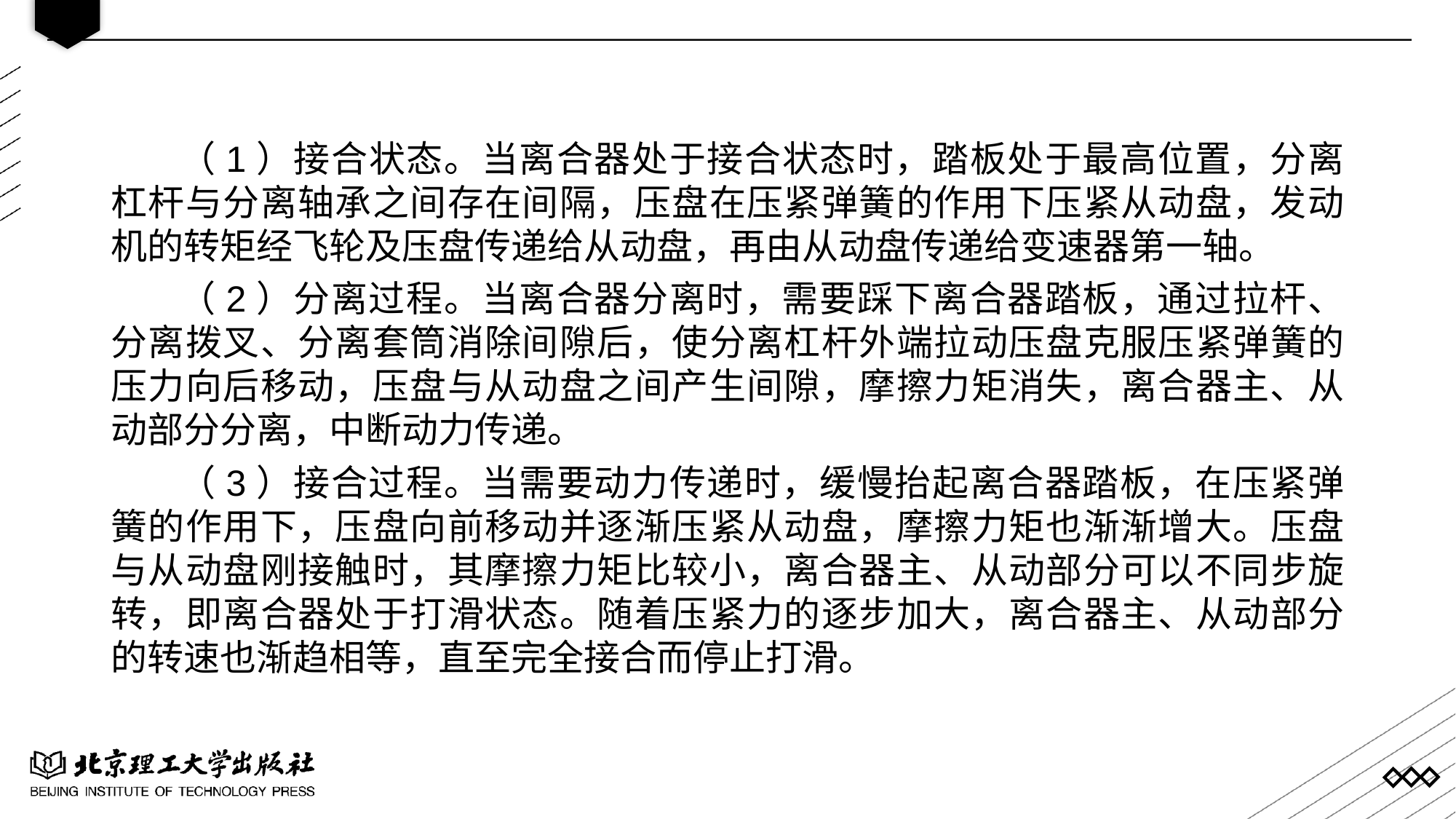

（1）接合状态。当离合器处于接合状态时，踏板处于最高位置，分离杠杆与分离轴承之间存在间隔，压盘在压紧弹簧的作用下压紧从动盘，发动机的转矩经飞轮及压盘传递给从动盘，再由从动盘传递给变速器第一轴。
（2）分离过程。当离合器分离时，需要踩下离合器踏板，通过拉杆、分离拨叉、分离套筒消除间隙后，使分离杠杆外端拉动压盘克服压紧弹簧的压力向后移动，压盘与从动盘之间产生间隙，摩擦力矩消失，离合器主、从动部分分离，中断动力传递。
（3）接合过程。当需要动力传递时，缓慢抬起离合器踏板，在压紧弹簧的作用下，压盘向前移动并逐渐压紧从动盘，摩擦力矩也渐渐增大。压盘与从动盘刚接触时，其摩擦力矩比较小，离合器主、从动部分可以不同步旋转，即离合器处于打滑状态。随着压紧力的逐步加大，离合器主、从动部分的转速也渐趋相等，直至完全接合而停止打滑。